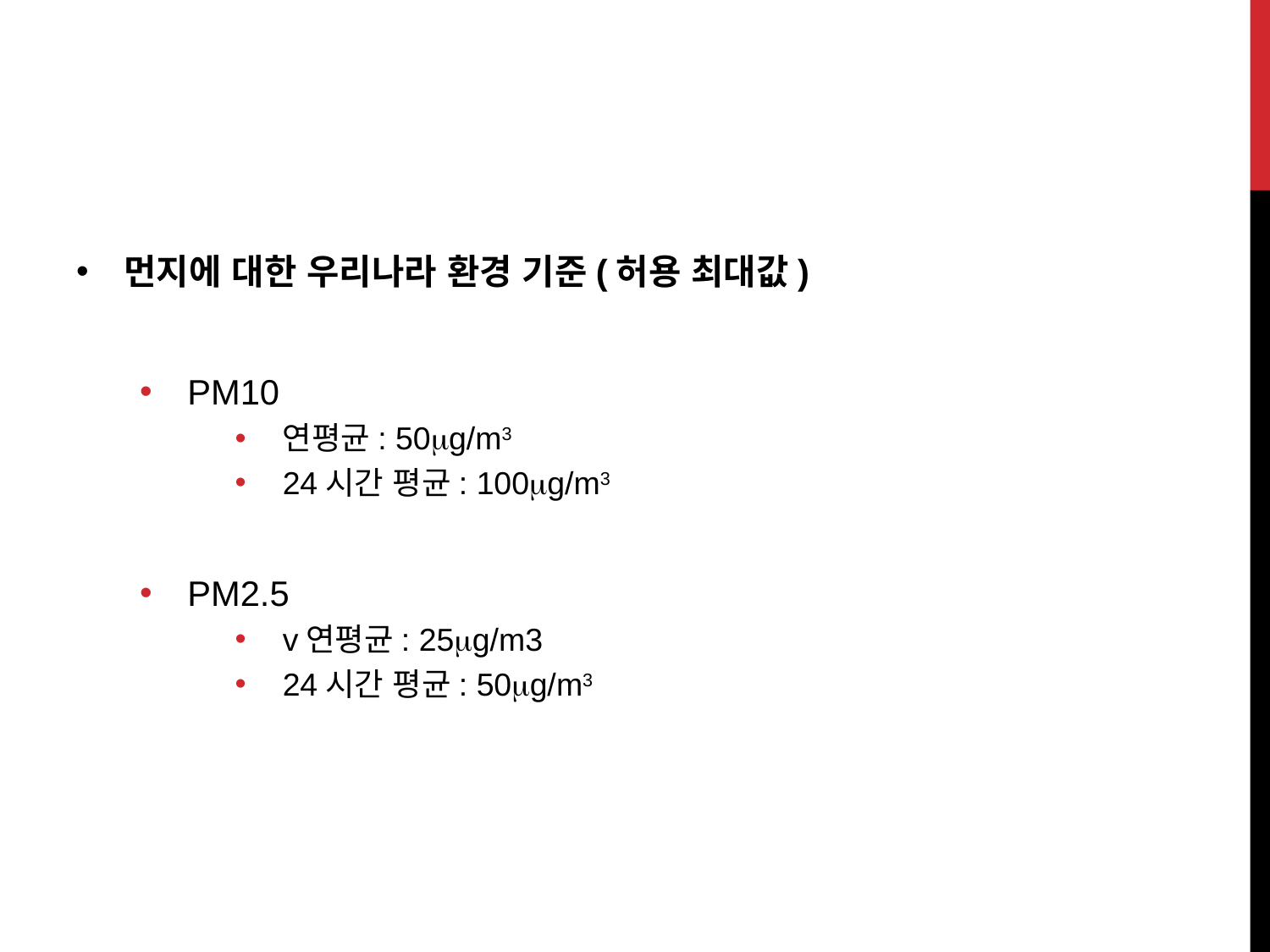

먼지에 대한 우리나라 환경 기준(허용 최대값)

PM10
연평균: 50μg/m3
24시간 평균: 100μg/m3

PM2.5
v연평균: 25μg/m3
24시간 평균: 50μg/m3